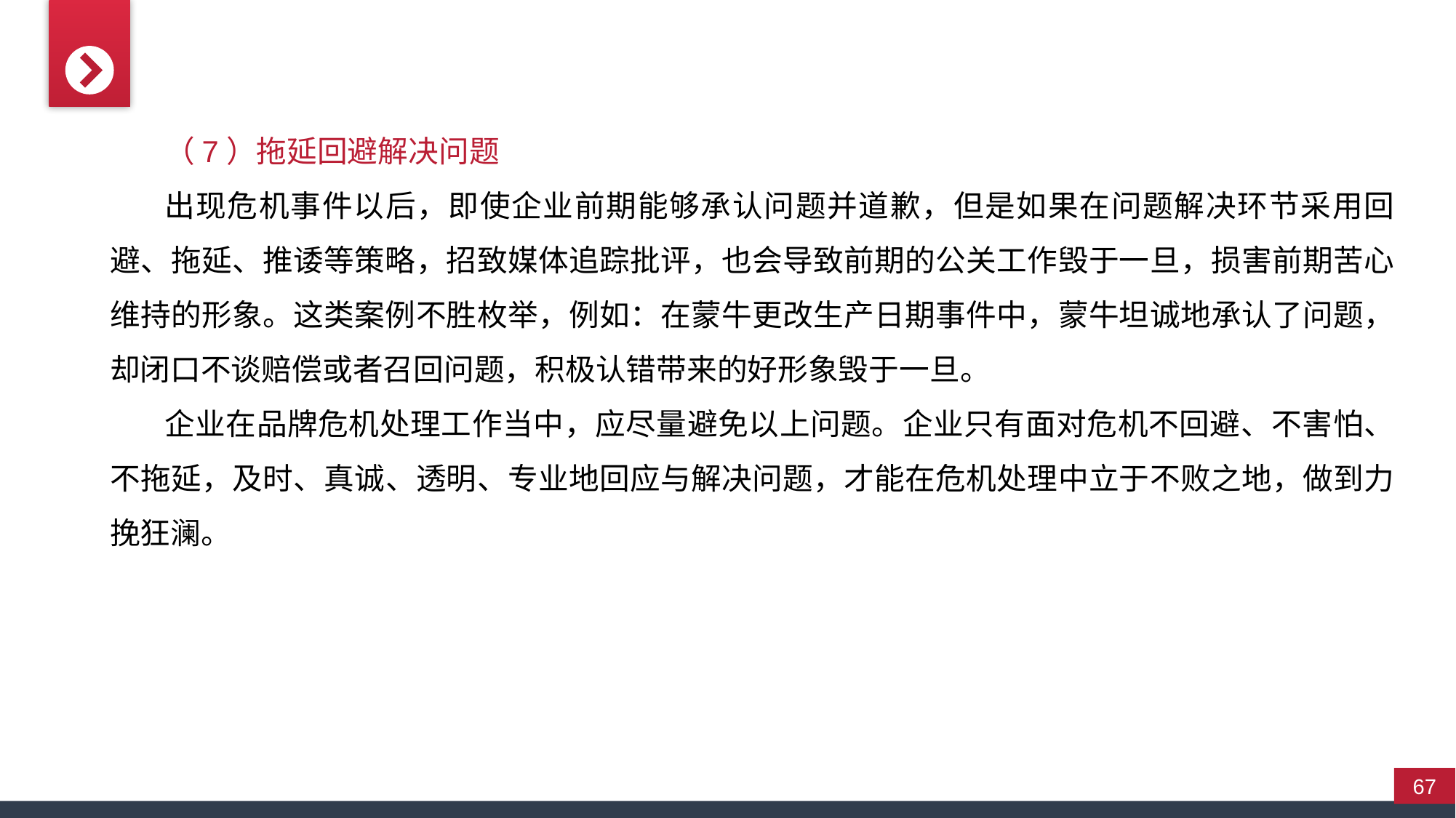

（7）拖延回避解决问题
出现危机事件以后，即使企业前期能够承认问题并道歉，但是如果在问题解决环节采用回避、拖延、推诿等策略，招致媒体追踪批评，也会导致前期的公关工作毁于一旦，损害前期苦心维持的形象。这类案例不胜枚举，例如：在蒙牛更改生产日期事件中，蒙牛坦诚地承认了问题，却闭口不谈赔偿或者召回问题，积极认错带来的好形象毁于一旦。
企业在品牌危机处理工作当中，应尽量避免以上问题。企业只有面对危机不回避、不害怕、不拖延，及时、真诚、透明、专业地回应与解决问题，才能在危机处理中立于不败之地，做到力挽狂澜。